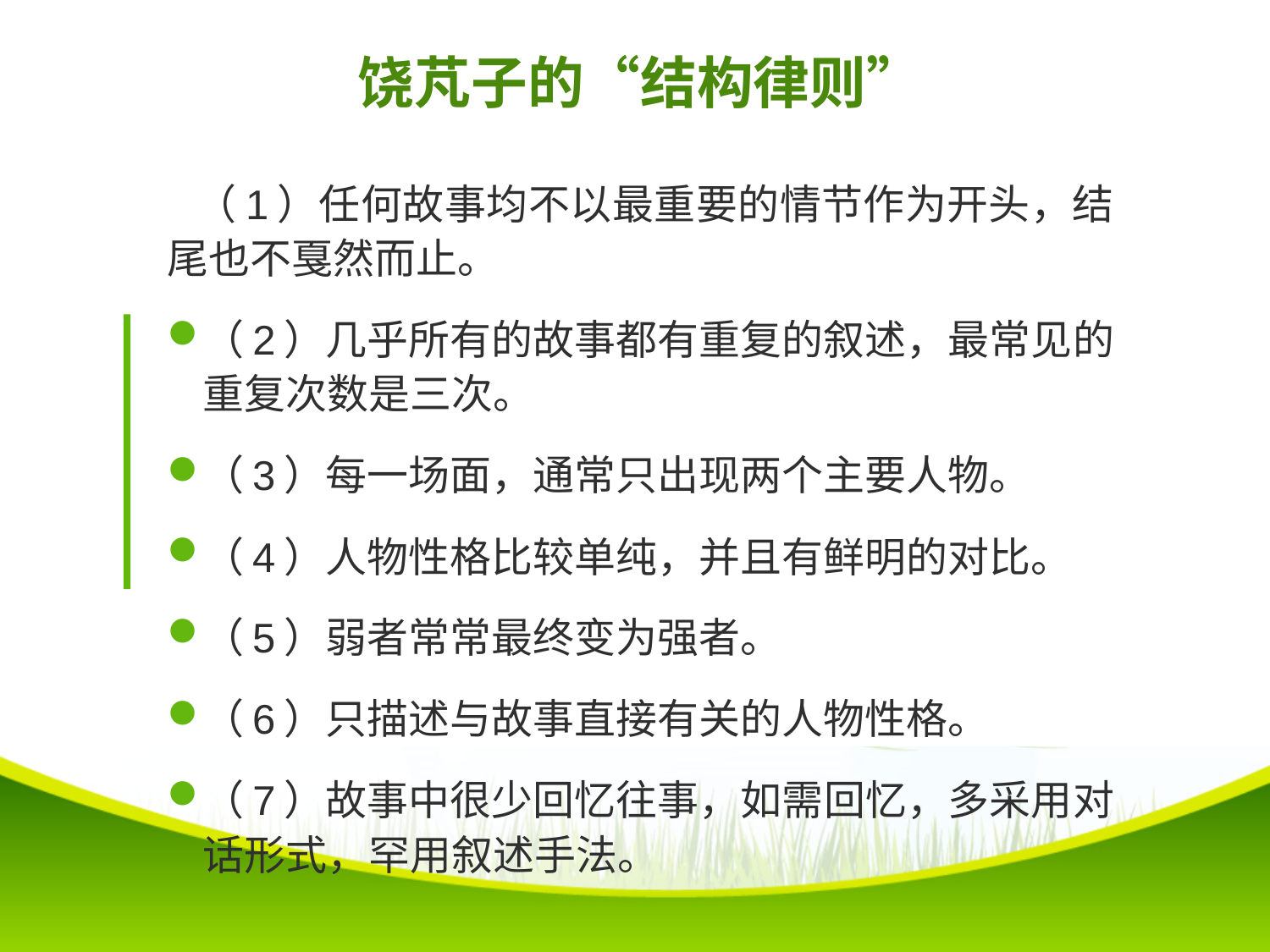

# 饶芃子的“结构律则”
  （1）任何故事均不以最重要的情节作为开头，结尾也不戛然而止。
（2）几乎所有的故事都有重复的叙述，最常见的重复次数是三次。
（3）每一场面，通常只出现两个主要人物。
（4）人物性格比较单纯，并且有鲜明的对比。
（5）弱者常常最终变为强者。
（6）只描述与故事直接有关的人物性格。
（7）故事中很少回忆往事，如需回忆，多采用对话形式，罕用叙述手法。